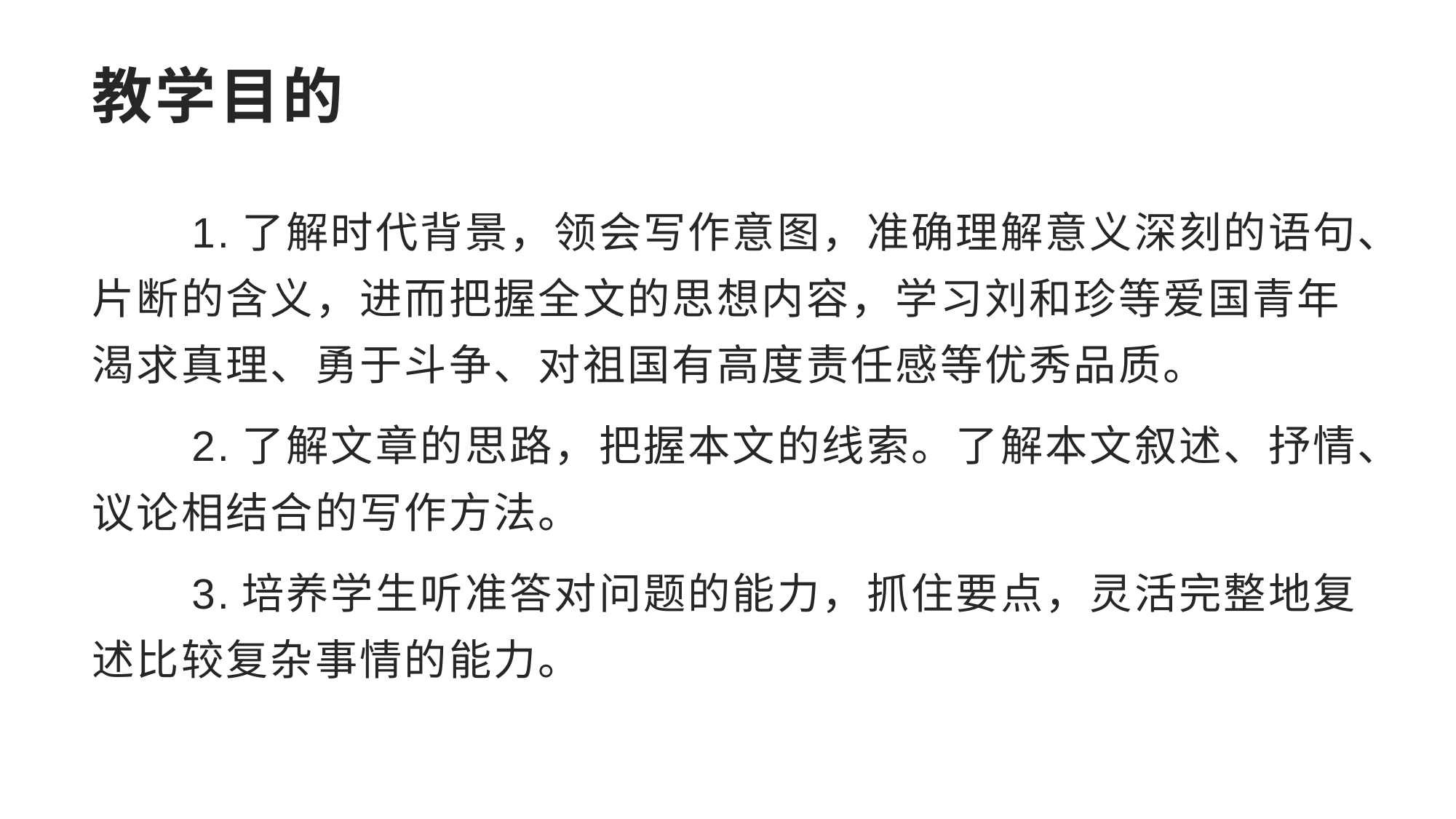

# 教学目的
　　1.了解时代背景，领会写作意图，准确理解意义深刻的语句、片断的含义，进而把握全文的思想内容，学习刘和珍等爱国青年渴求真理、勇于斗争、对祖国有高度责任感等优秀品质。
　　2.了解文章的思路，把握本文的线索。了解本文叙述、抒情、议论相结合的写作方法。
　　3.培养学生听准答对问题的能力，抓住要点，灵活完整地复述比较复杂事情的能力。